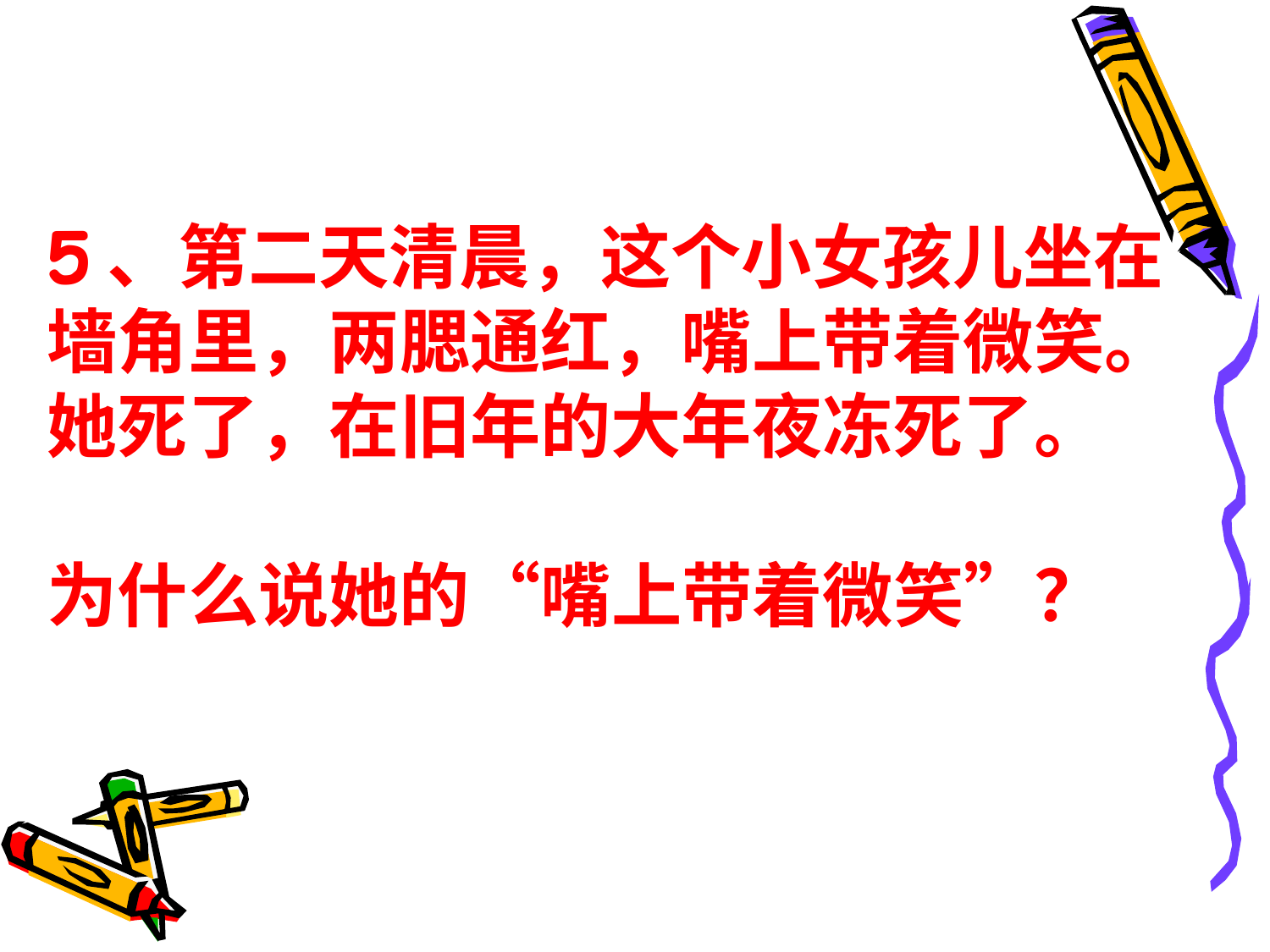

5、第二天清晨，这个小女孩儿坐在墙角里，两腮通红，嘴上带着微笑。她死了，在旧年的大年夜冻死了。

为什么说她的“嘴上带着微笑”？